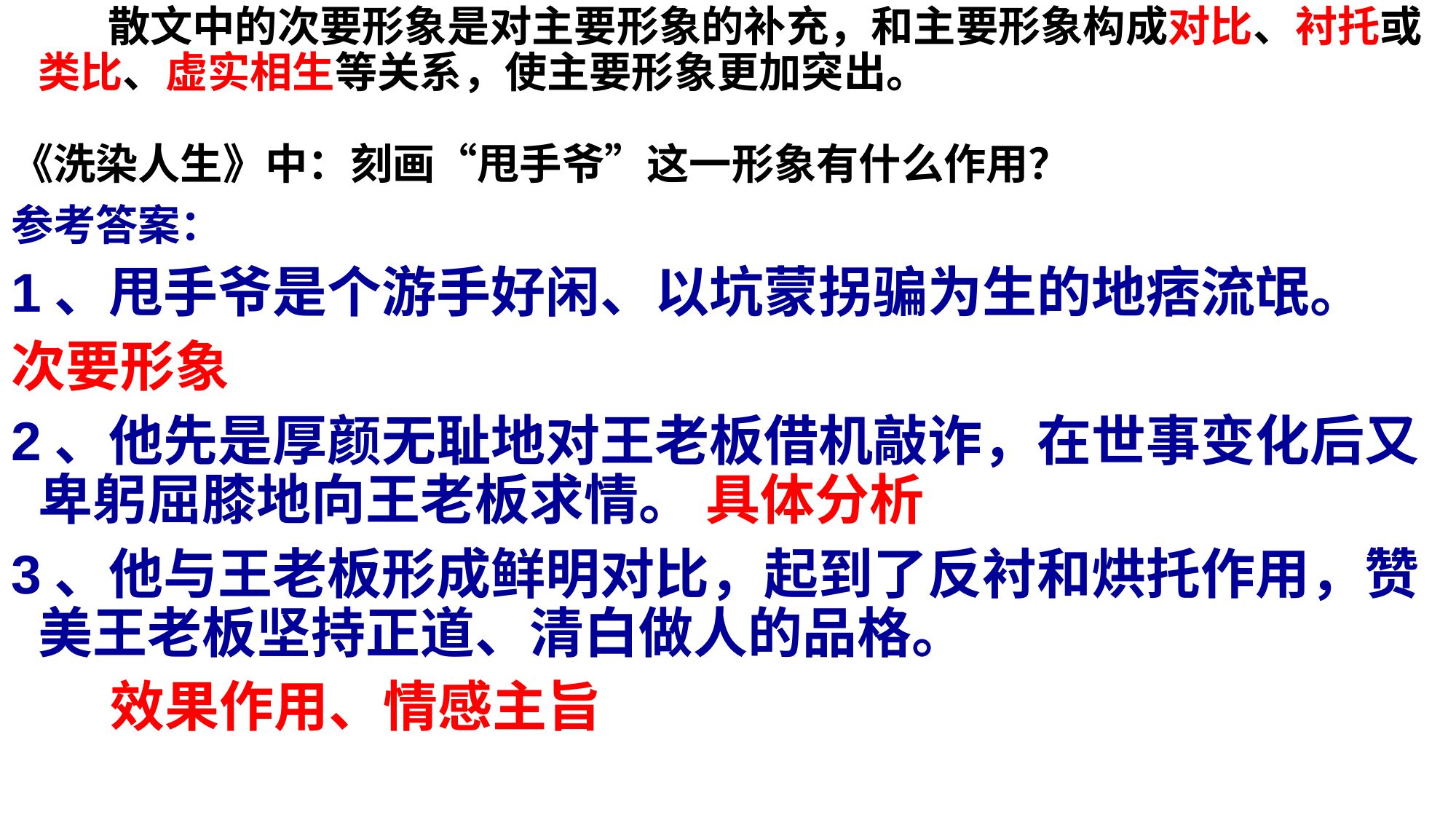

散文中的次要形象是对主要形象的补充，和主要形象构成对比、衬托或类比、虚实相生等关系，使主要形象更加突出。

《洗染人生》中：刻画“甩手爷”这一形象有什么作用？
参考答案：
1、甩手爷是个游手好闲、以坑蒙拐骗为生的地痞流氓。
次要形象
2、他先是厚颜无耻地对王老板借机敲诈，在世事变化后又卑躬屈膝地向王老板求情。 具体分析
3、他与王老板形成鲜明对比，起到了反衬和烘托作用，赞美王老板坚持正道、清白做人的品格。
       效果作用、情感主旨